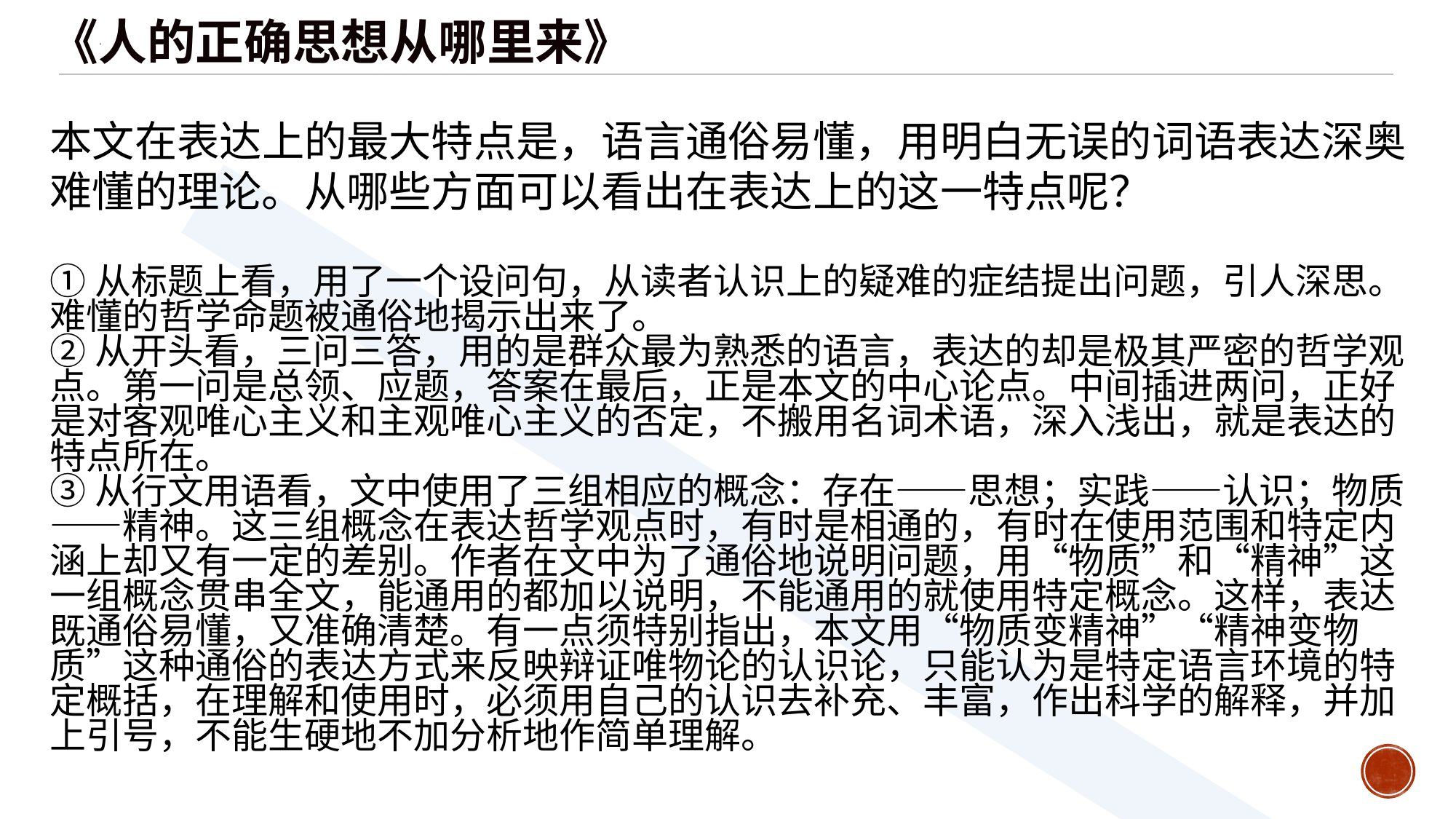

《人的正确思想从哪里来》
本文在表达上的最大特点是，语言通俗易懂，用明白无误的词语表达深奥难懂的理论。从哪些方面可以看出在表达上的这一特点呢？

①从标题上看，用了一个设问句，从读者认识上的疑难的症结提出问题，引人深思。难懂的哲学命题被通俗地揭示出来了。
②从开头看，三问三答，用的是群众最为熟悉的语言，表达的却是极其严密的哲学观点。第一问是总领、应题，答案在最后，正是本文的中心论点。中间插进两问，正好是对客观唯心主义和主观唯心主义的否定，不搬用名词术语，深入浅出，就是表达的特点所在。
③从行文用语看，文中使用了三组相应的概念：存在——思想；实践——认识；物质——精神。这三组概念在表达哲学观点时，有时是相通的，有时在使用范围和特定内涵上却又有一定的差别。作者在文中为了通俗地说明问题，用“物质”和“精神”这一组概念贯串全文，能通用的都加以说明，不能通用的就使用特定概念。这样，表达既通俗易懂，又准确清楚。有一点须特别指出，本文用“物质变精神”“精神变物质”这种通俗的表达方式来反映辩证唯物论的认识论，只能认为是特定语言环境的特定概括，在理解和使用时，必须用自己的认识去补充、丰富，作出科学的解释，并加上引号，不能生硬地不加分析地作简单理解。